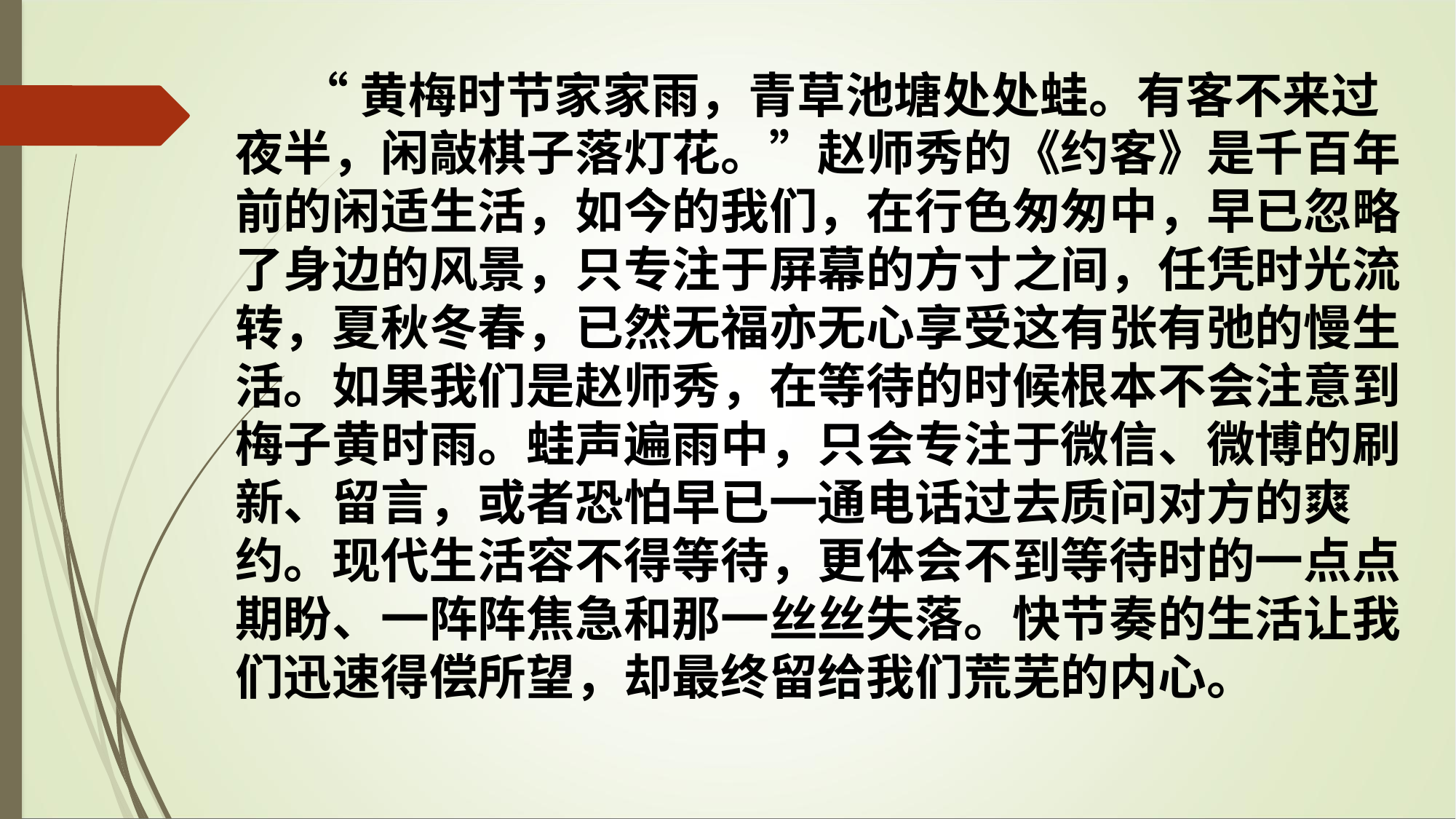

“黄梅时节家家雨，青草池塘处处蛙。有客不来过夜半，闲敲棋子落灯花。”赵师秀的《约客》是千百年前的闲适生活，如今的我们，在行色匆匆中，早已忽略了身边的风景，只专注于屏幕的方寸之间，任凭时光流转，夏秋冬春，已然无福亦无心享受这有张有弛的慢生活。如果我们是赵师秀，在等待的时候根本不会注意到梅子黄时雨。蛙声遍雨中，只会专注于微信、微博的刷新、留言，或者恐怕早已一通电话过去质问对方的爽约。现代生活容不得等待，更体会不到等待时的一点点期盼、一阵阵焦急和那一丝丝失落。快节奏的生活让我们迅速得偿所望，却最终留给我们荒芜的内心。